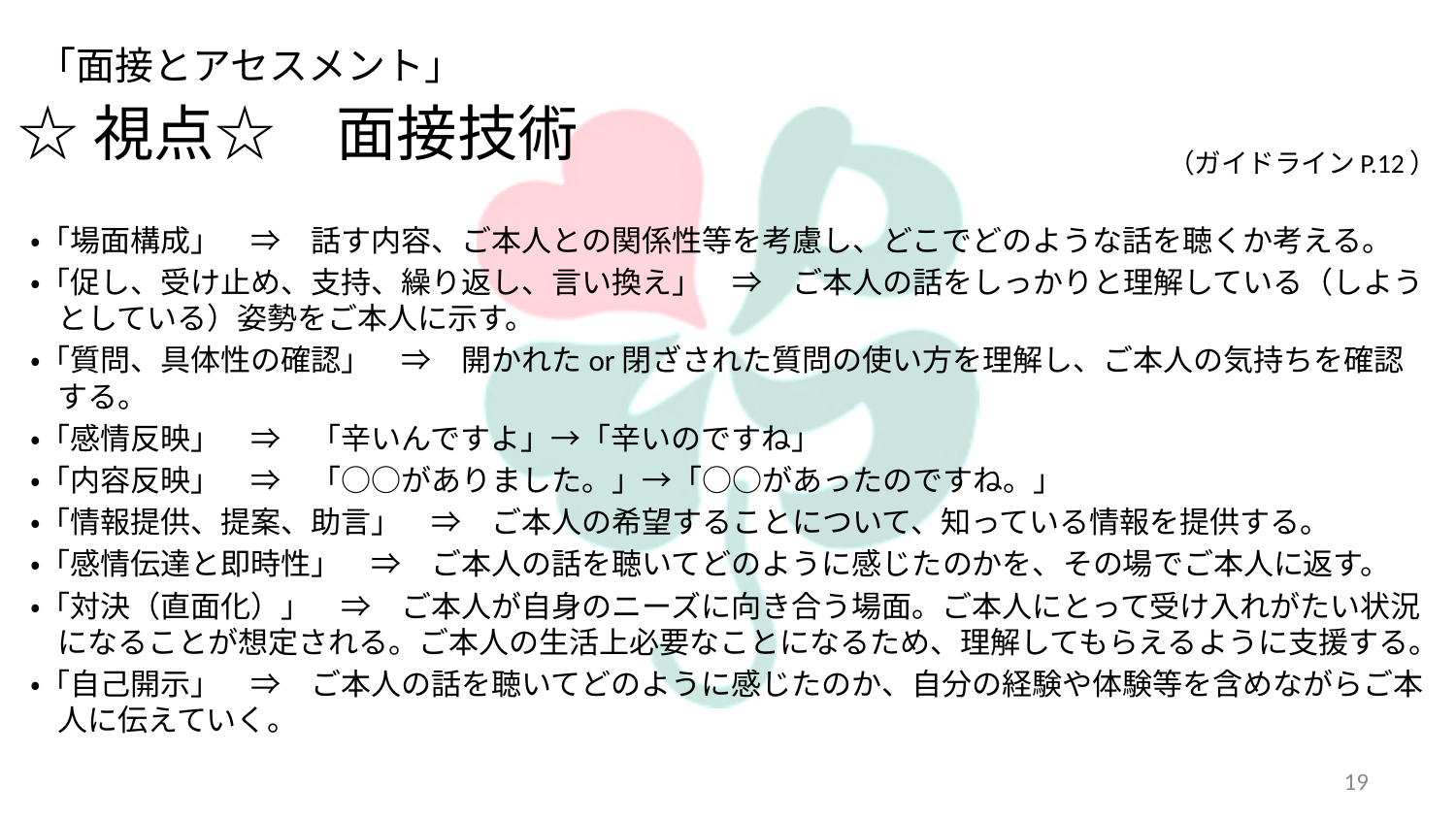

「面接とアセスメント」
# ☆視点☆　面接技術
（ガイドラインP.12）
・「場面構成」　⇒　話す内容、ご本人との関係性等を考慮し、どこでどのような話を聴くか考える。
・「促し、受け止め、支持、繰り返し、言い換え」　⇒　ご本人の話をしっかりと理解している（しようとしている）姿勢をご本人に示す。
・「質問、具体性の確認」　⇒　開かれたor閉ざされた質問の使い方を理解し、ご本人の気持ちを確認する。
・「感情反映」　⇒　「辛いんですよ」→「辛いのですね」
・「内容反映」　⇒　「○○がありました。」→「○○があったのですね。」
・「情報提供、提案、助言」　⇒　ご本人の希望することについて、知っている情報を提供する。
・「感情伝達と即時性」　⇒　ご本人の話を聴いてどのように感じたのかを、その場でご本人に返す。
・「対決（直面化）」　⇒　ご本人が自身のニーズに向き合う場面。ご本人にとって受け入れがたい状況になることが想定される。ご本人の生活上必要なことになるため、理解してもらえるように支援する。
・「自己開示」　⇒　ご本人の話を聴いてどのように感じたのか、自分の経験や体験等を含めながらご本人に伝えていく。
19